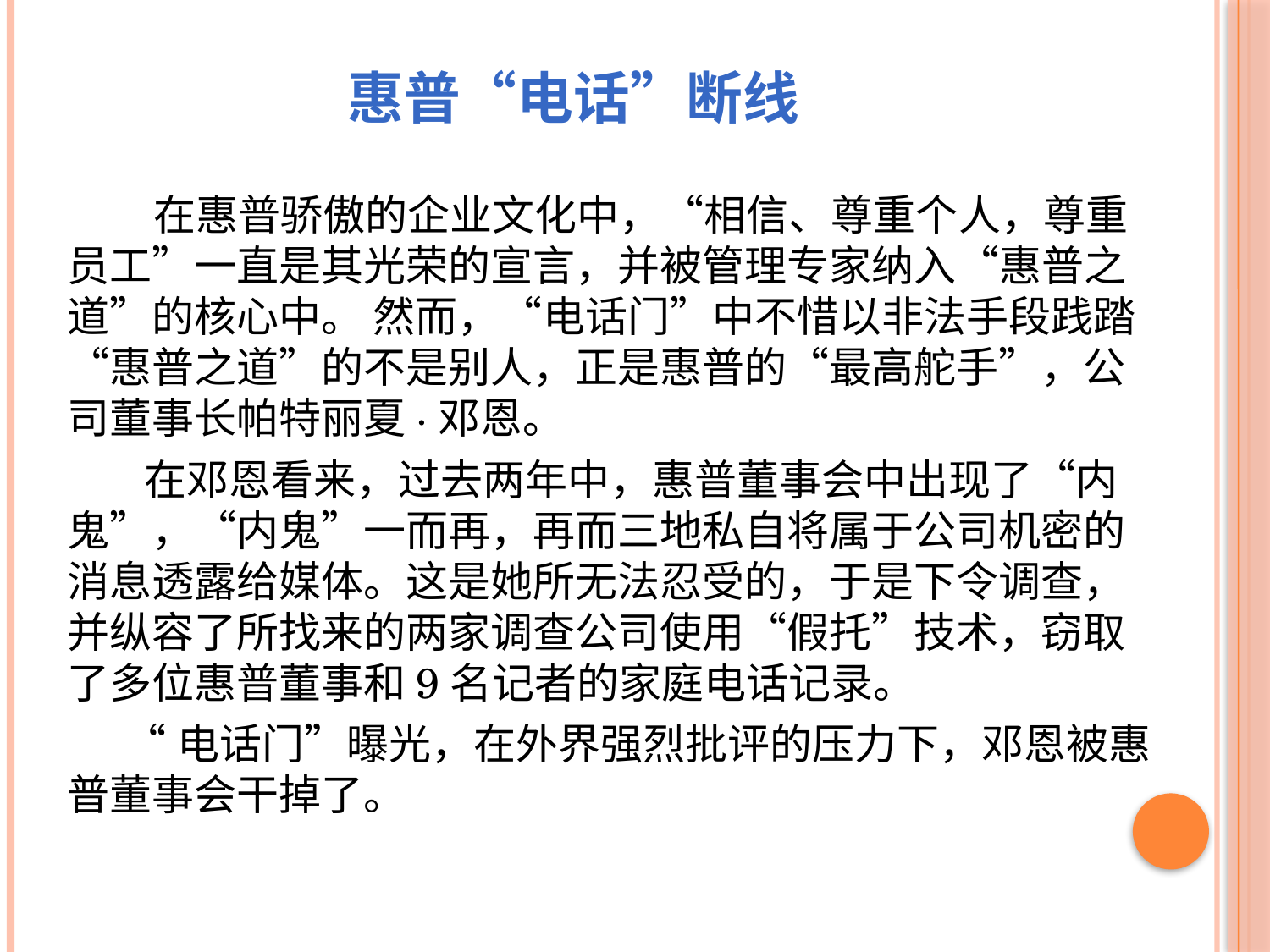

# 惠普“电话”断线
        在惠普骄傲的企业文化中，“相信、尊重个人，尊重员工”一直是其光荣的宣言，并被管理专家纳入“惠普之道”的核心中。 然而，“电话门”中不惜以非法手段践踏“惠普之道”的不是别人，正是惠普的“最高舵手”，公司董事长帕特丽夏·邓恩。
       在邓恩看来，过去两年中，惠普董事会中出现了“内鬼”，“内鬼”一而再，再而三地私自将属于公司机密的消息透露给媒体。这是她所无法忍受的，于是下令调查，并纵容了所找来的两家调查公司使用“假托”技术，窃取了多位惠普董事和9名记者的家庭电话记录。
      “电话门”曝光，在外界强烈批评的压力下，邓恩被惠普董事会干掉了。